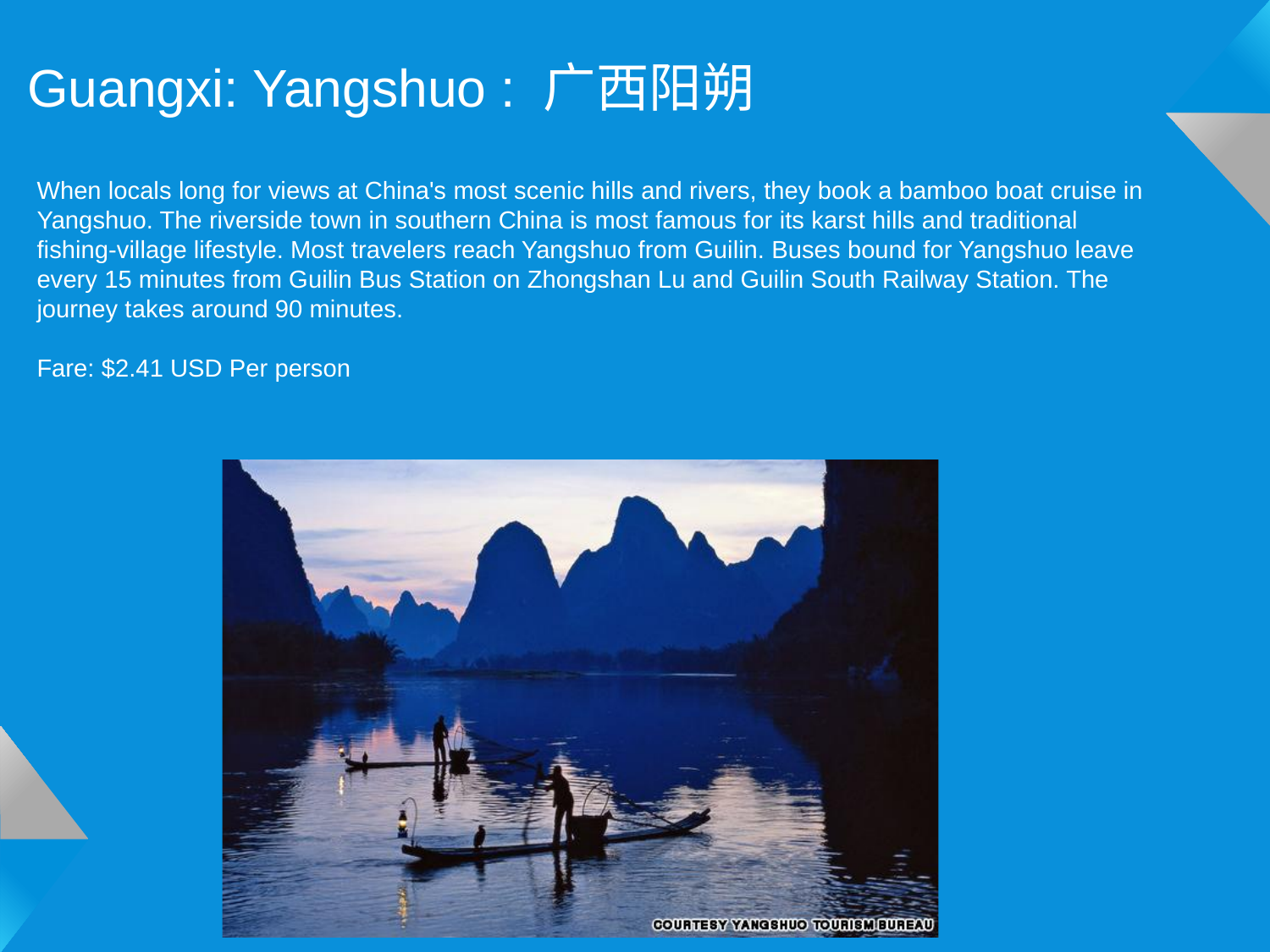

Guangxi: Yangshuo : 广西阳朔

When locals long for views at China's most scenic hills and rivers, they book a bamboo boat cruise in Yangshuo. The riverside town in southern China is most famous for its karst hills and traditional fishing-village lifestyle. Most travelers reach Yangshuo from Guilin. Buses bound for Yangshuo leave every 15 minutes from Guilin Bus Station on Zhongshan Lu and Guilin South Railway Station. The journey takes around 90 minutes.

Fare: $2.41 USD Per person